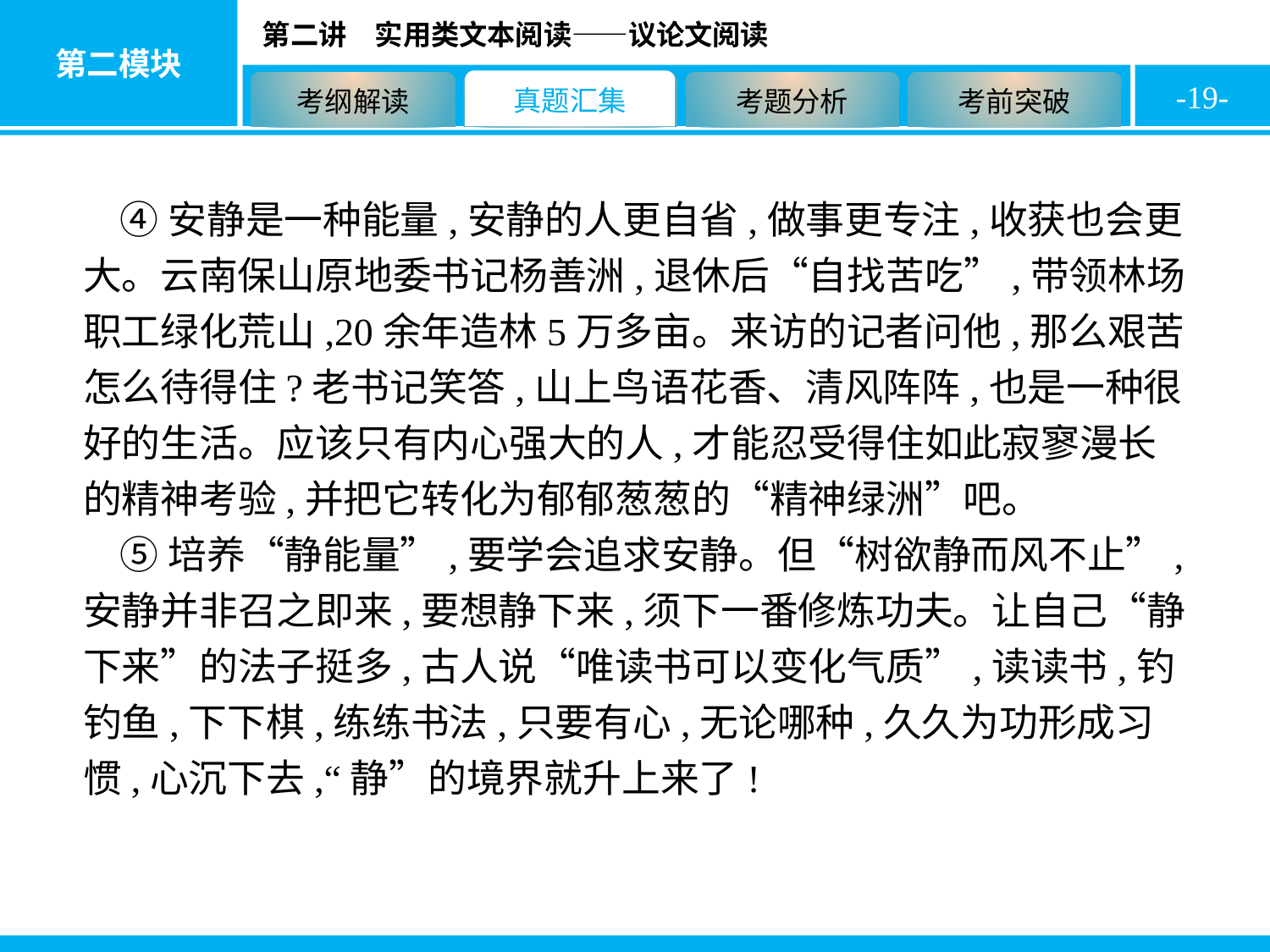

-19-
④安静是一种能量,安静的人更自省,做事更专注,收获也会更大。云南保山原地委书记杨善洲,退休后“自找苦吃”,带领林场职工绿化荒山,20余年造林5万多亩。来访的记者问他,那么艰苦怎么待得住?老书记笑答,山上鸟语花香、清风阵阵,也是一种很好的生活。应该只有内心强大的人,才能忍受得住如此寂寥漫长的精神考验,并把它转化为郁郁葱葱的“精神绿洲”吧。
⑤培养“静能量”,要学会追求安静。但“树欲静而风不止”,安静并非召之即来,要想静下来,须下一番修炼功夫。让自己“静下来”的法子挺多,古人说“唯读书可以变化气质”,读读书,钓钓鱼,下下棋,练练书法,只要有心,无论哪种,久久为功形成习惯,心沉下去,“静”的境界就升上来了!